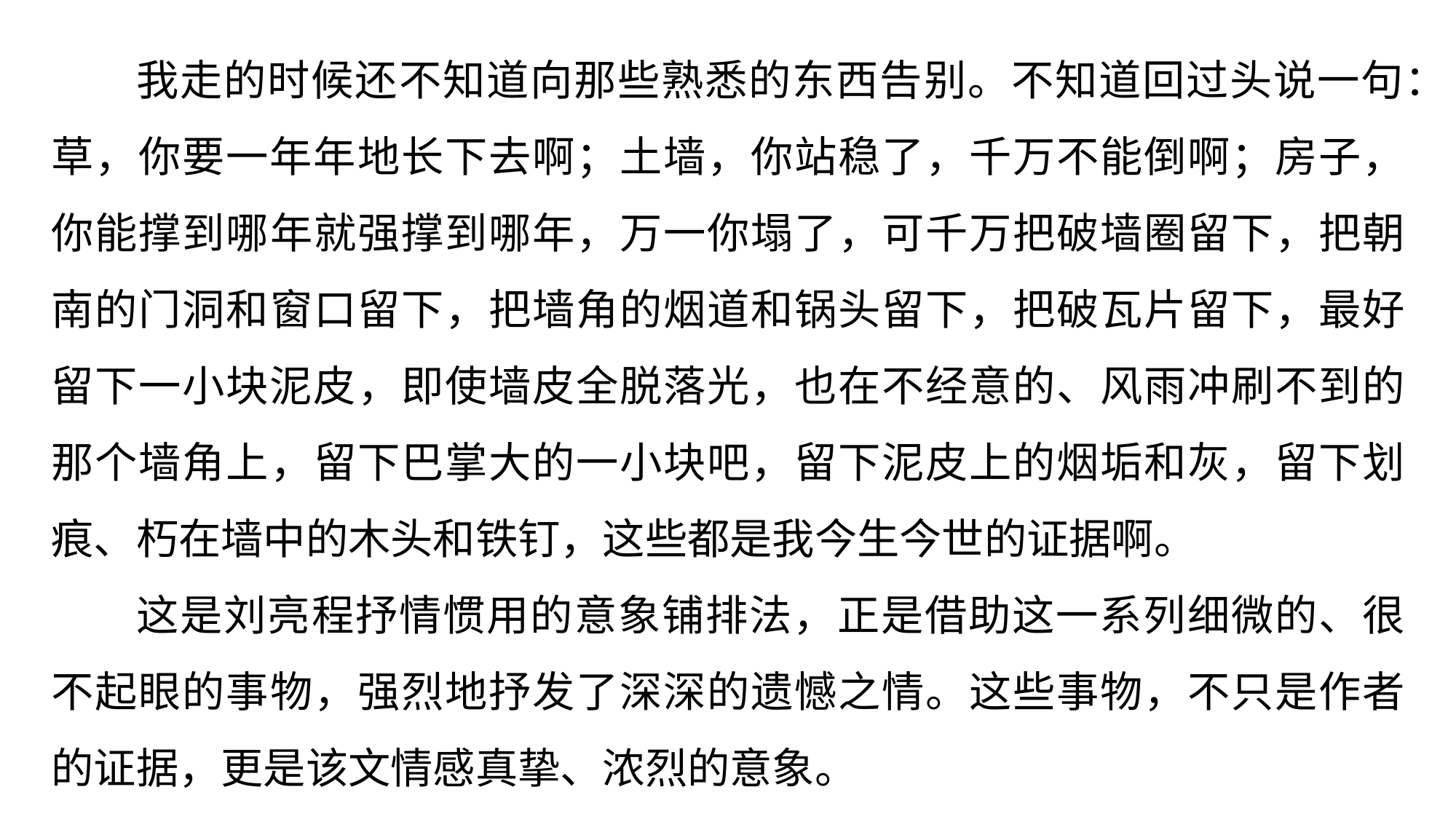

我走的时候还不知道向那些熟悉的东西告别。不知道回过头说一句：草，你要一年年地长下去啊；土墙，你站稳了，千万不能倒啊；房子，你能撑到哪年就强撑到哪年，万一你塌了，可千万把破墙圈留下，把朝南的门洞和窗口留下，把墙角的烟道和锅头留下，把破瓦片留下，最好留下一小块泥皮，即使墙皮全脱落光，也在不经意的、风雨冲刷不到的那个墙角上，留下巴掌大的一小块吧，留下泥皮上的烟垢和灰，留下划痕、朽在墙中的木头和铁钉，这些都是我今生今世的证据啊。
这是刘亮程抒情惯用的意象铺排法，正是借助这一系列细微的、很不起眼的事物，强烈地抒发了深深的遗憾之情。这些事物，不只是作者的证据，更是该文情感真挚、浓烈的意象。